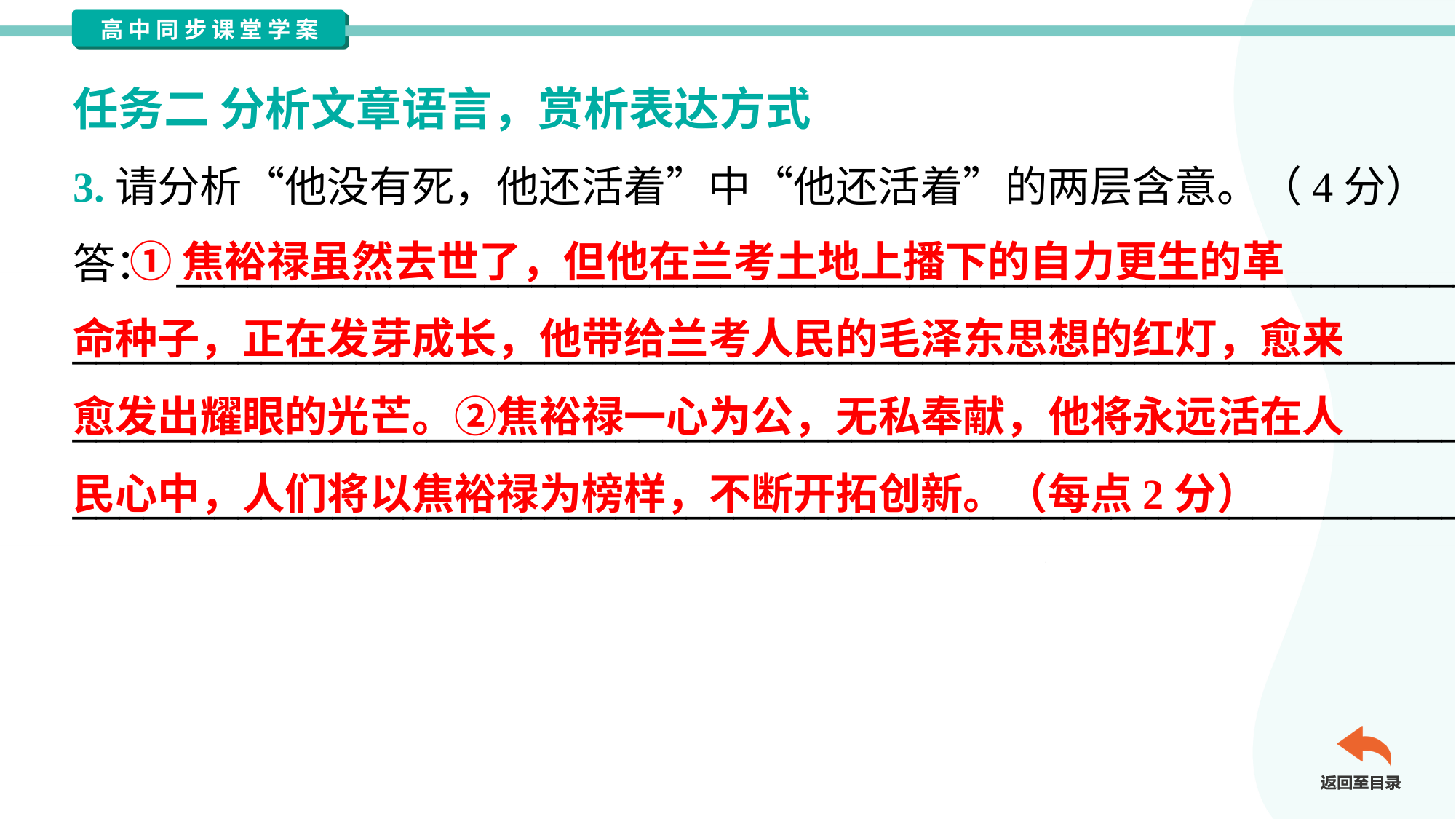

任务二 分析文章语言，赏析表达方式
3.请分析“他没有死，他还活着”中“他还活着”的两层含意。（4分）
答： ________________________________________________________
_____________________________________________________________
_____________________________________________________________
_____________________________________________________________
      ①焦裕禄虽然去世了，但他在兰考土地上播下的自力更生的革
命种子，正在发芽成长，他带给兰考人民的毛泽东思想的红灯，愈来
愈发出耀眼的光芒。②焦裕禄一心为公，无私奉献，他将永远活在人
民心中，人们将以焦裕禄为榜样，不断开拓创新。（每点2分）